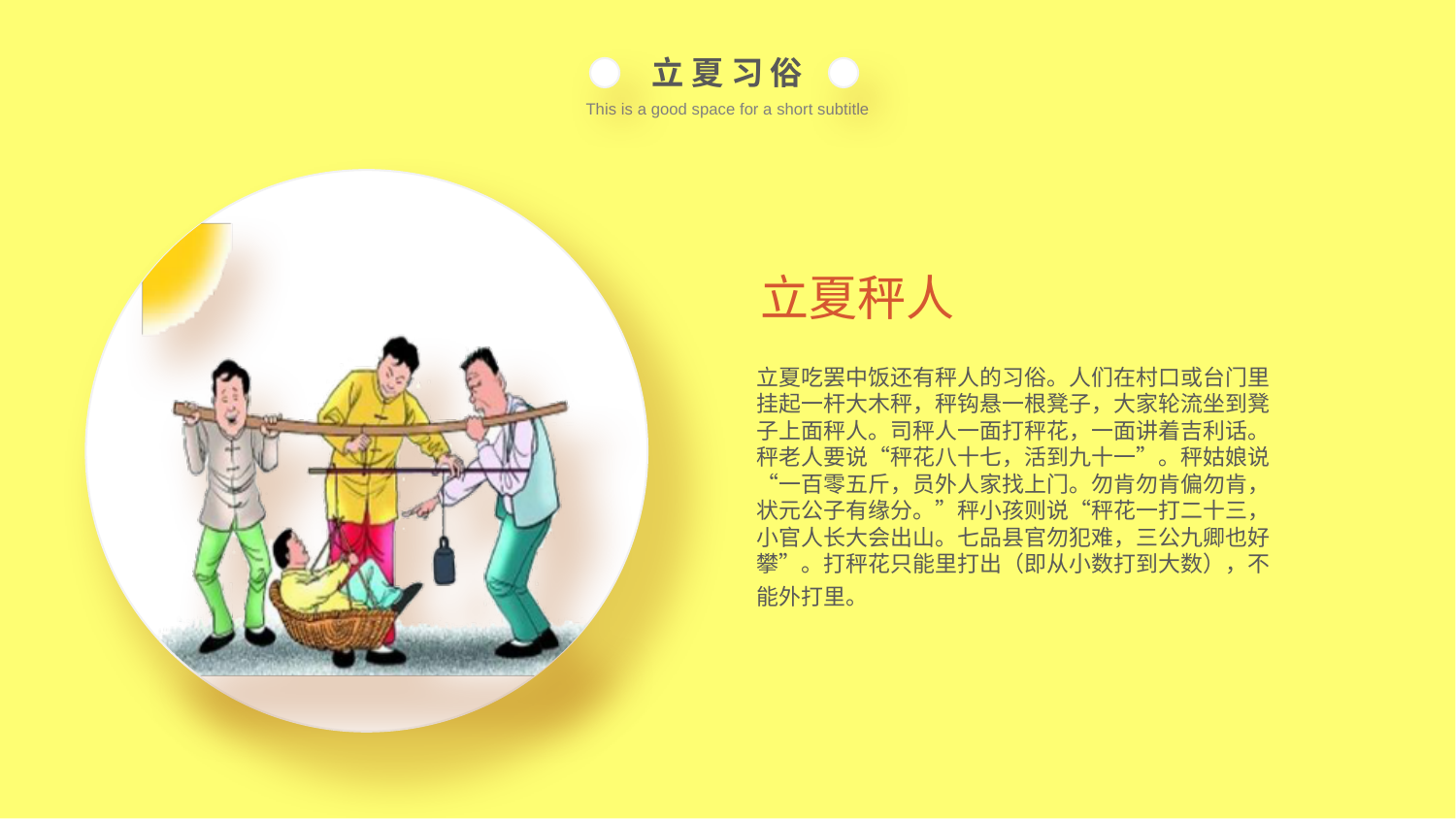

立 夏 习 俗

This is a good space for a short subtitle

立夏秤人
立夏吃罢中饭还有秤人的习俗。人们在村口或台门里挂起一杆大木秤，秤钩悬一根凳子，大家轮流坐到凳子上面秤人。司秤人一面打秤花，一面讲着吉利话。秤老人要说“秤花八十七，活到九十一”。秤姑娘说“一百零五斤，员外人家找上门。勿肯勿肯偏勿肯，状元公子有缘分。”秤小孩则说“秤花一打二十三，小官人长大会出山。七品县官勿犯难，三公九卿也好攀”。打秤花只能里打出（即从小数打到大数），不能外打里。